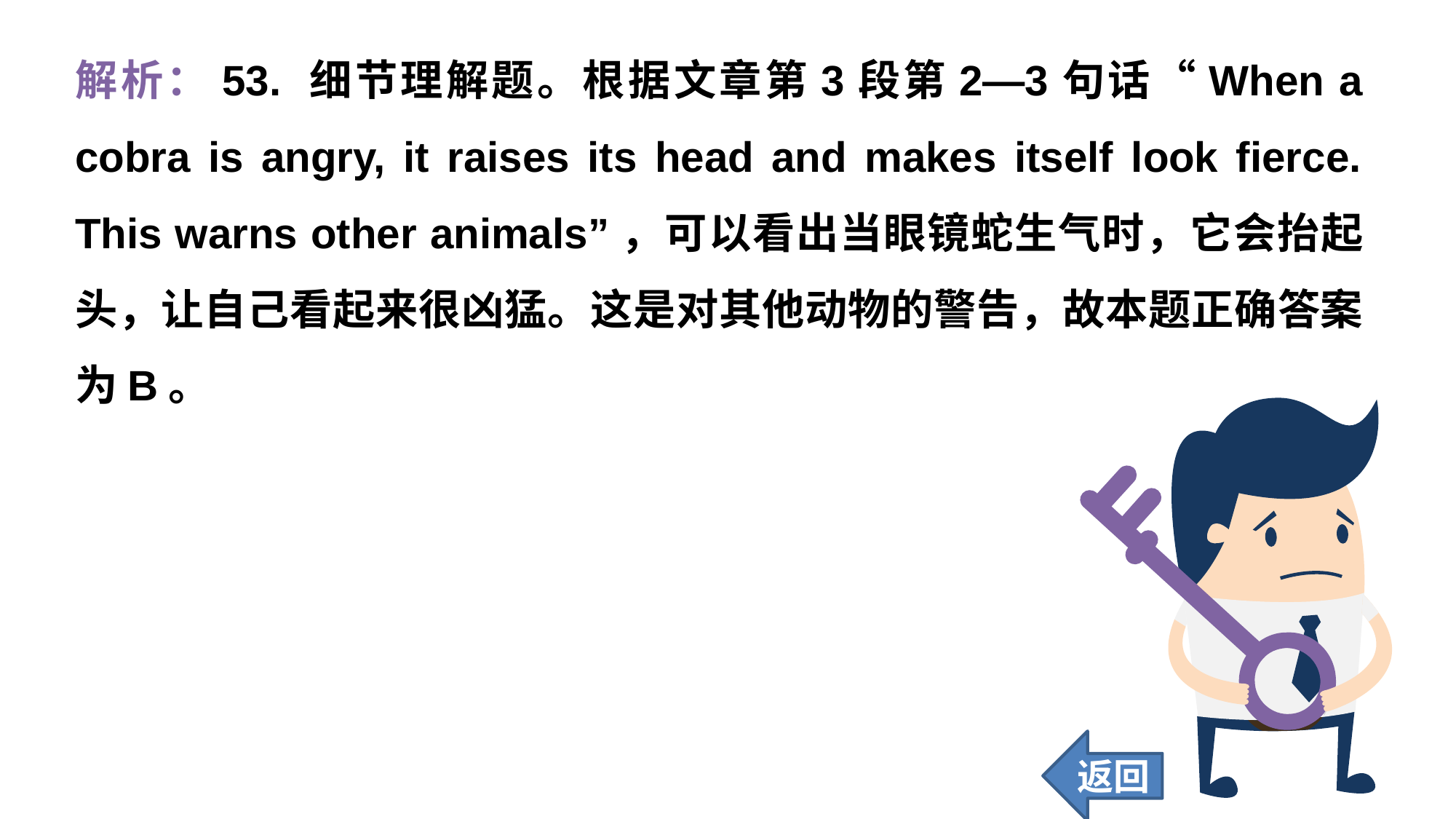

解析：53. 细节理解题。根据文章第3段第2—3句话“When a cobra is angry, it raises its head and makes itself look fierce. This warns other animals”，可以看出当眼镜蛇生气时，它会抬起头，让自己看起来很凶猛。这是对其他动物的警告，故本题正确答案为B。

返回
381